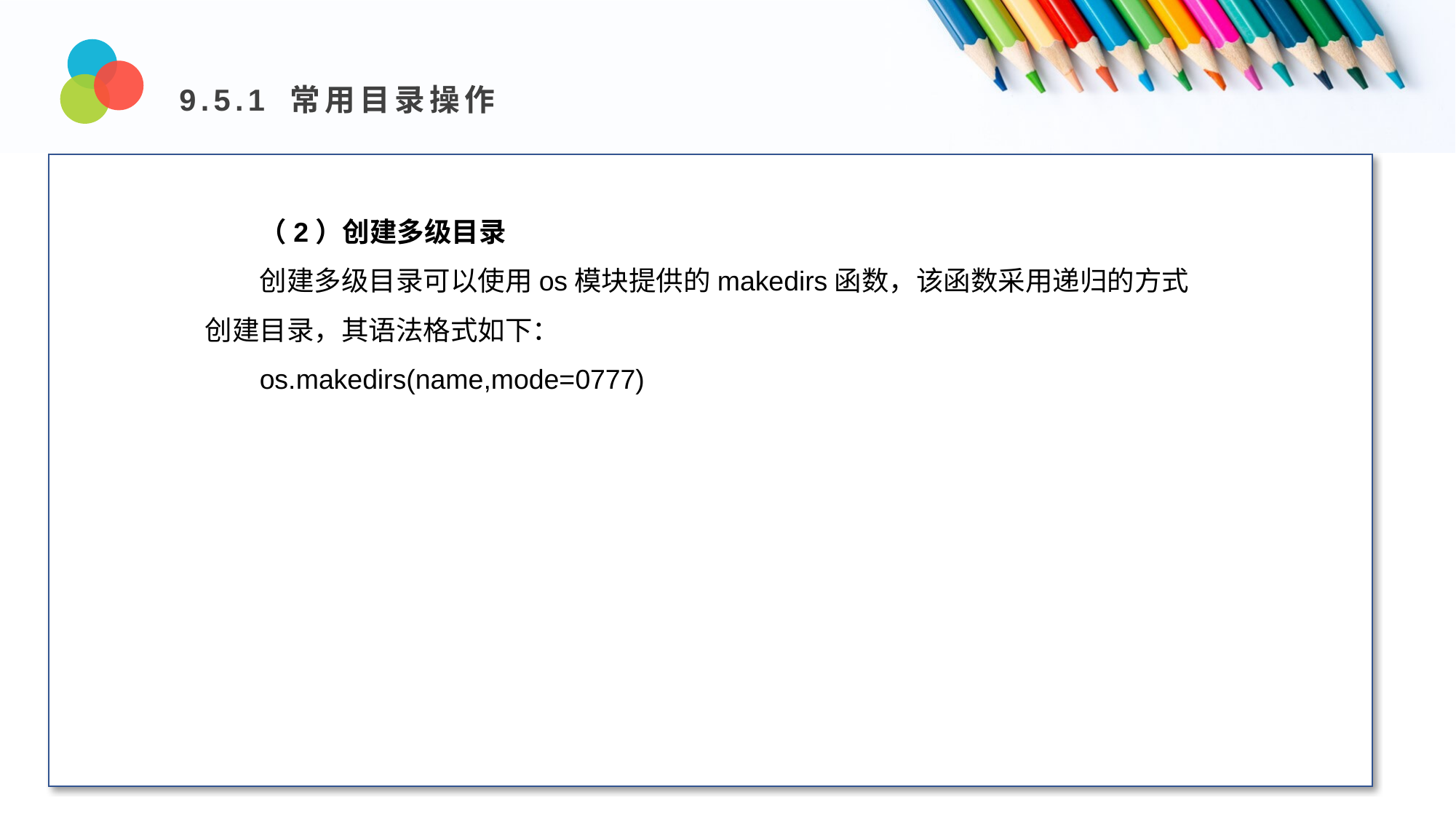

9.5.1 常用目录操作
Design and Production
（2）创建多级目录
创建多级目录可以使用os模块提供的makedirs函数，该函数采用递归的方式创建目录，其语法格式如下：
os.makedirs(name,mode=0777)